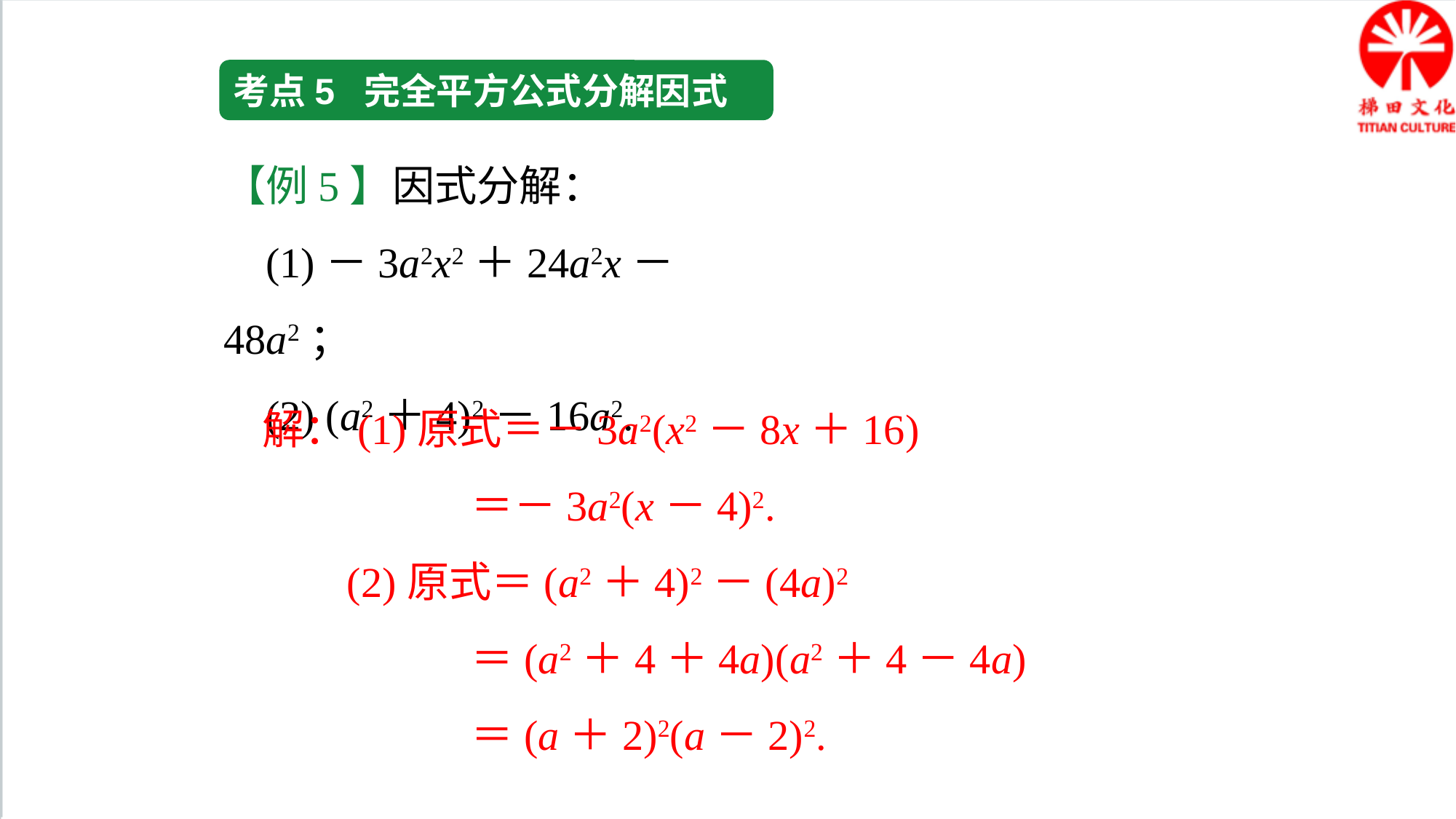

考点5  完全平方公式分解因式
【例5】因式分解：
    (1)－3a2x2＋24a2x－48a2；
    (2) (a2＋4)2－16a2.
解：(1)原式＝－3a2(x2－8x＋16)
                     ＝－3a2(x－4)2.
        (2)原式＝(a2＋4)2－(4a)2
                     ＝(a2＋4＋4a)(a2＋4－4a)
                     ＝(a＋2)2(a－2)2.